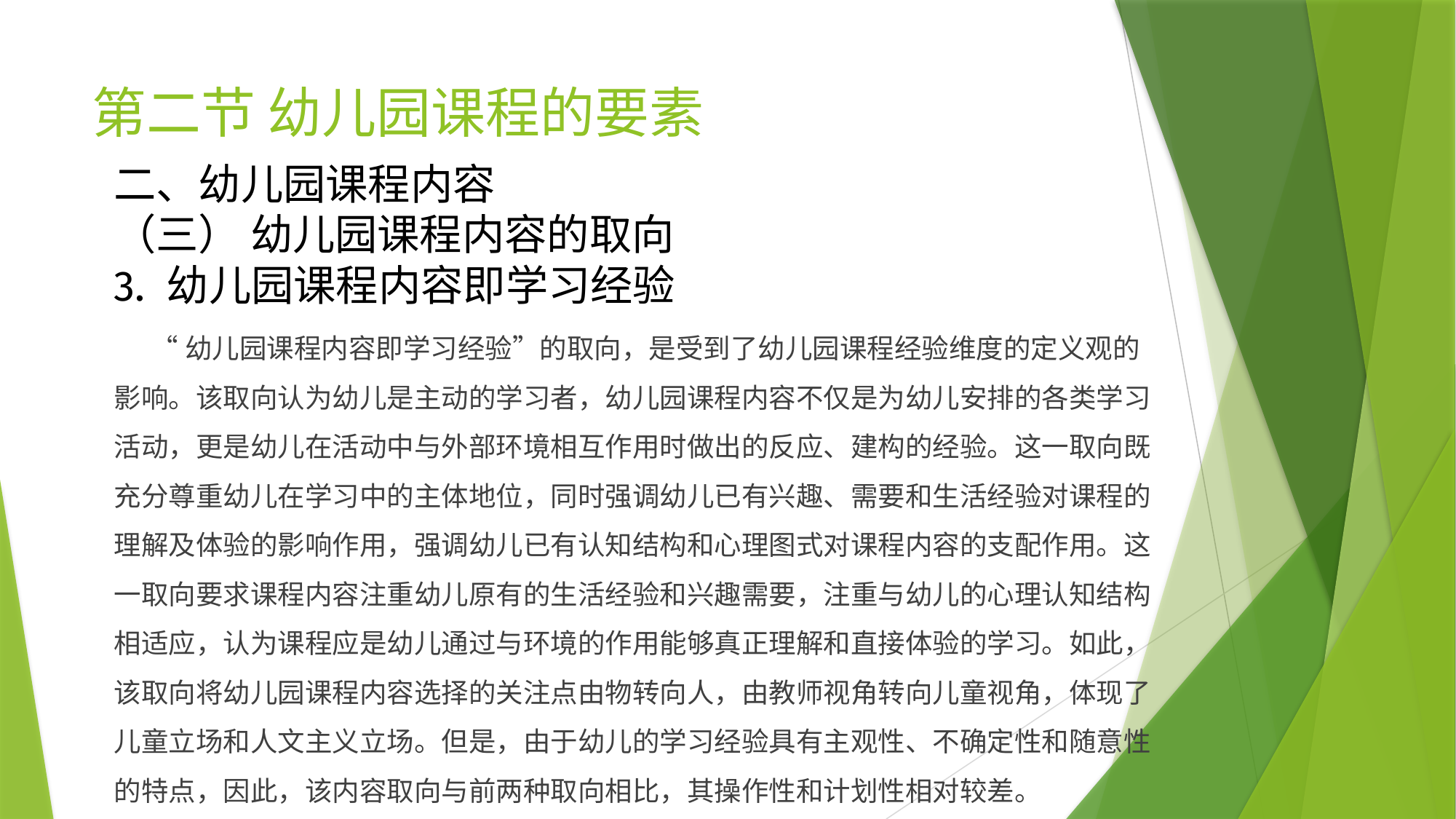

# 第二节 幼儿园课程的要素
二、幼儿园课程内容
（三） 幼儿园课程内容的取向
3. 幼儿园课程内容即学习经验
      “幼儿园课程内容即学习经验”的取向，是受到了幼儿园课程经验维度的定义观的影响。该取向认为幼儿是主动的学习者，幼儿园课程内容不仅是为幼儿安排的各类学习活动，更是幼儿在活动中与外部环境相互作用时做出的反应、建构的经验。这一取向既充分尊重幼儿在学习中的主体地位，同时强调幼儿已有兴趣、需要和生活经验对课程的理解及体验的影响作用，强调幼儿已有认知结构和心理图式对课程内容的支配作用。这一取向要求课程内容注重幼儿原有的生活经验和兴趣需要，注重与幼儿的心理认知结构相适应，认为课程应是幼儿通过与环境的作用能够真正理解和直接体验的学习。如此，该取向将幼儿园课程内容选择的关注点由物转向人，由教师视角转向儿童视角，体现了儿童立场和人文主义立场。但是，由于幼儿的学习经验具有主观性、不确定性和随意性的特点，因此，该内容取向与前两种取向相比，其操作性和计划性相对较差。